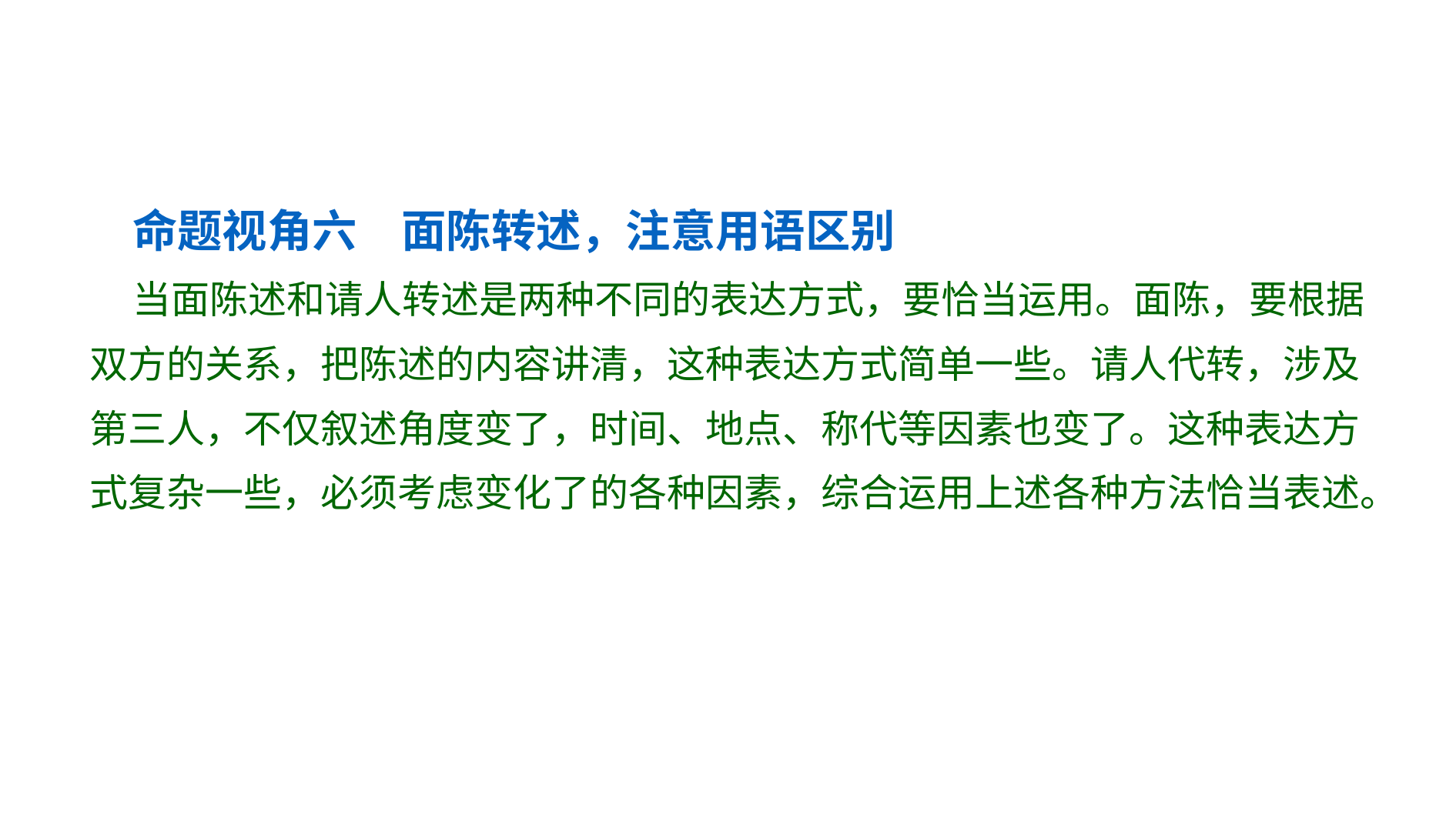

命题视角六　面陈转述，注意用语区别
    当面陈述和请人转述是两种不同的表达方式，要恰当运用。面陈，要根据双方的关系，把陈述的内容讲清，这种表达方式简单一些。请人代转，涉及第三人，不仅叙述角度变了，时间、地点、称代等因素也变了。这种表达方式复杂一些，必须考虑变化了的各种因素，综合运用上述各种方法恰当表述。